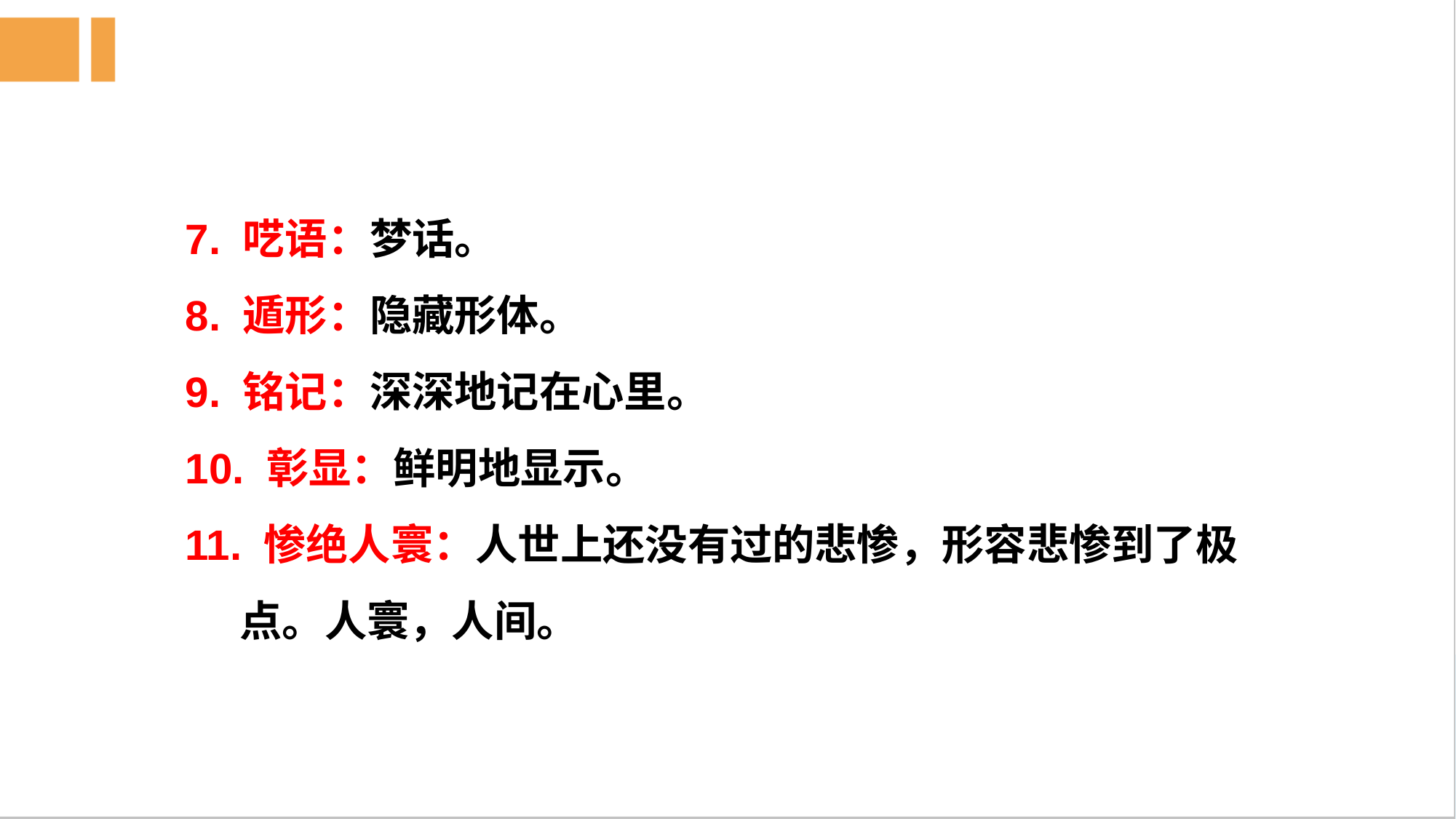

7. 呓语：梦话。
8. 遁形：隐藏形体。
9. 铭记：深深地记在心里。
10. 彰显：鲜明地显示。
11. 惨绝人寰：人世上还没有过的悲惨，形容悲惨到了极点。人寰，人间。